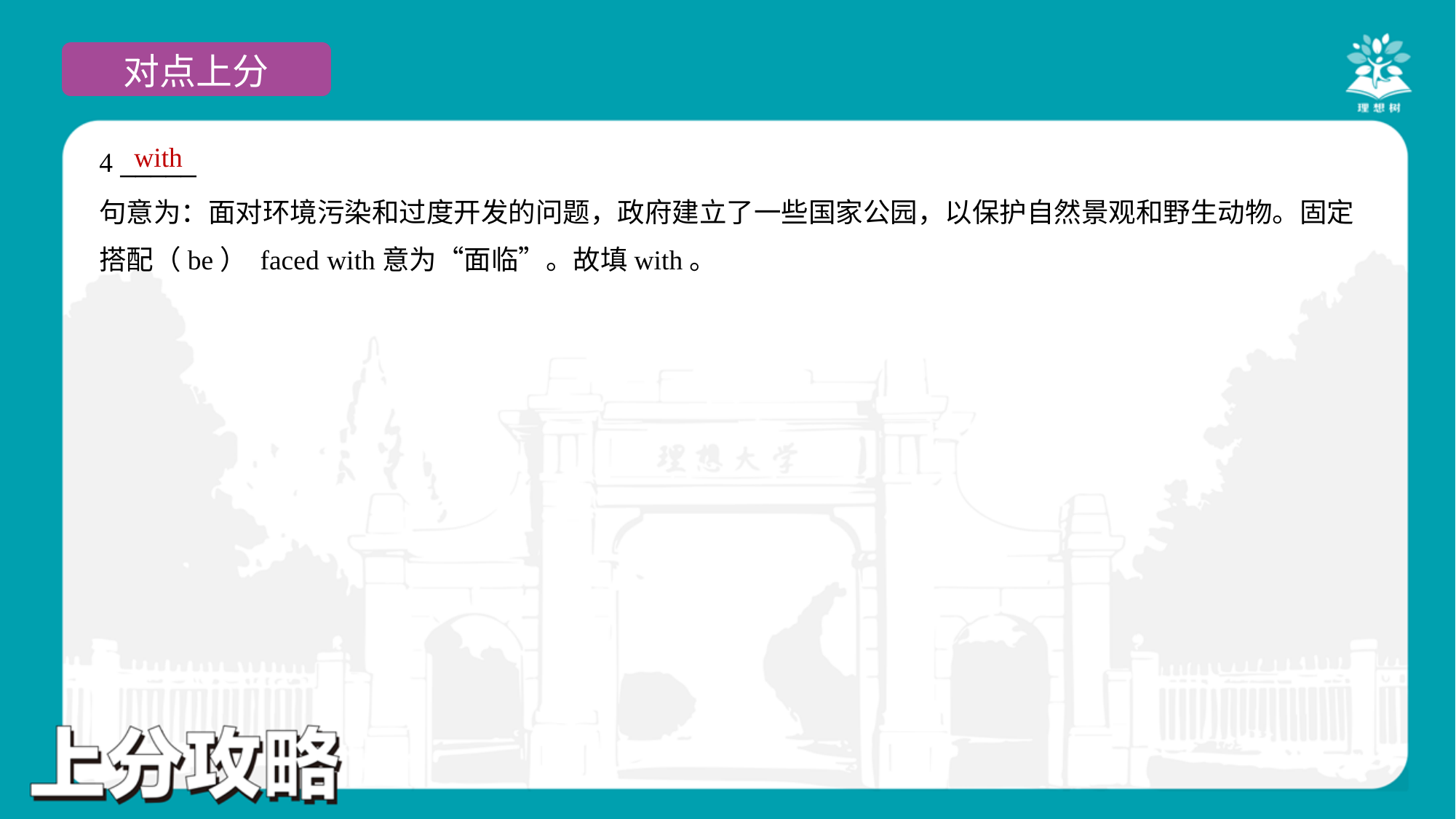

with
4 _____
句意为：面对环境污染和过度开发的问题，政府建立了一些国家公园，以保护自然景观和野生动物。固定
搭配（be） faced with意为“面临”。故填with。